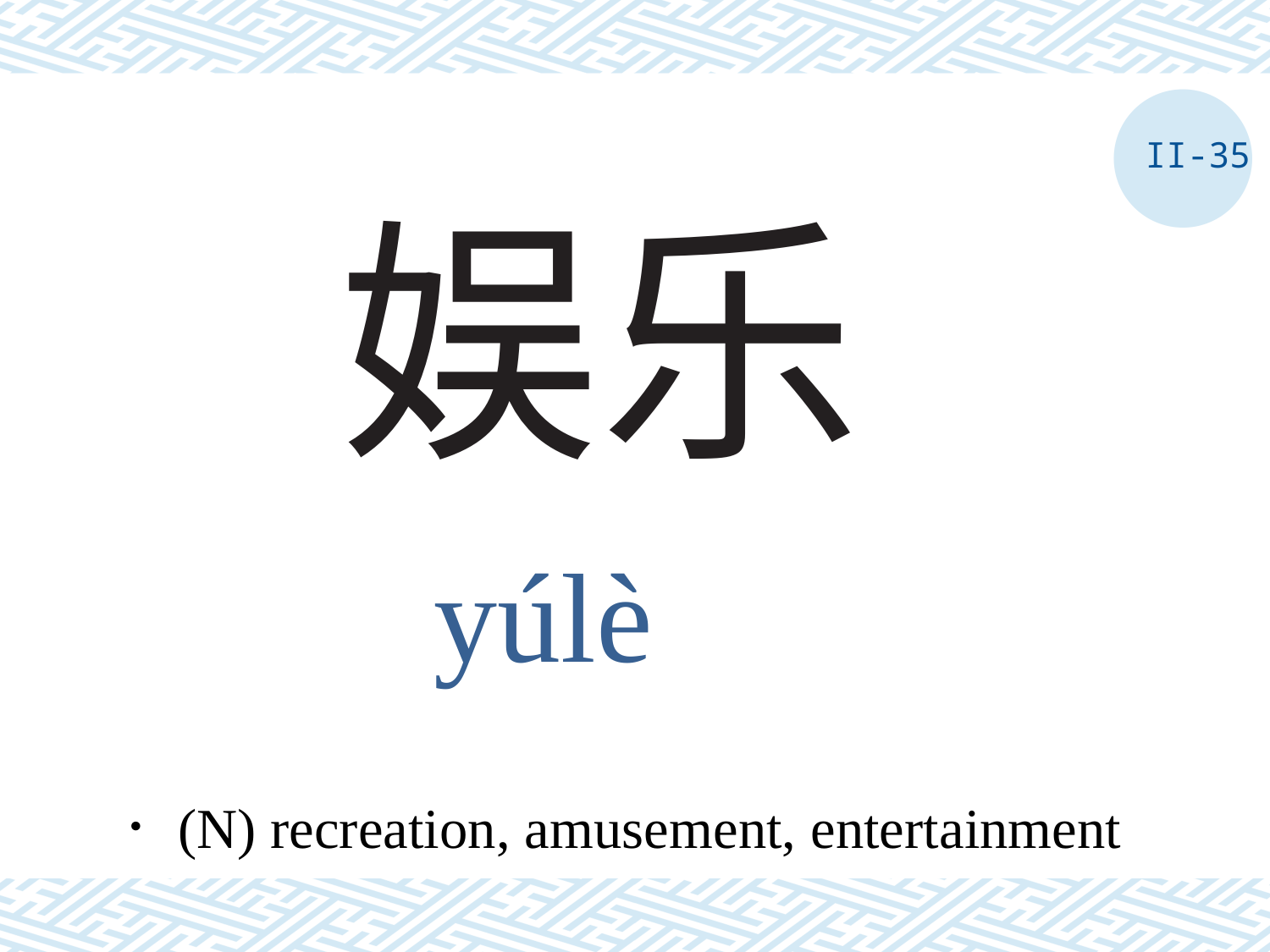

II-35

# 娱乐
yúlè
．(N) recreation, amusement, entertainment